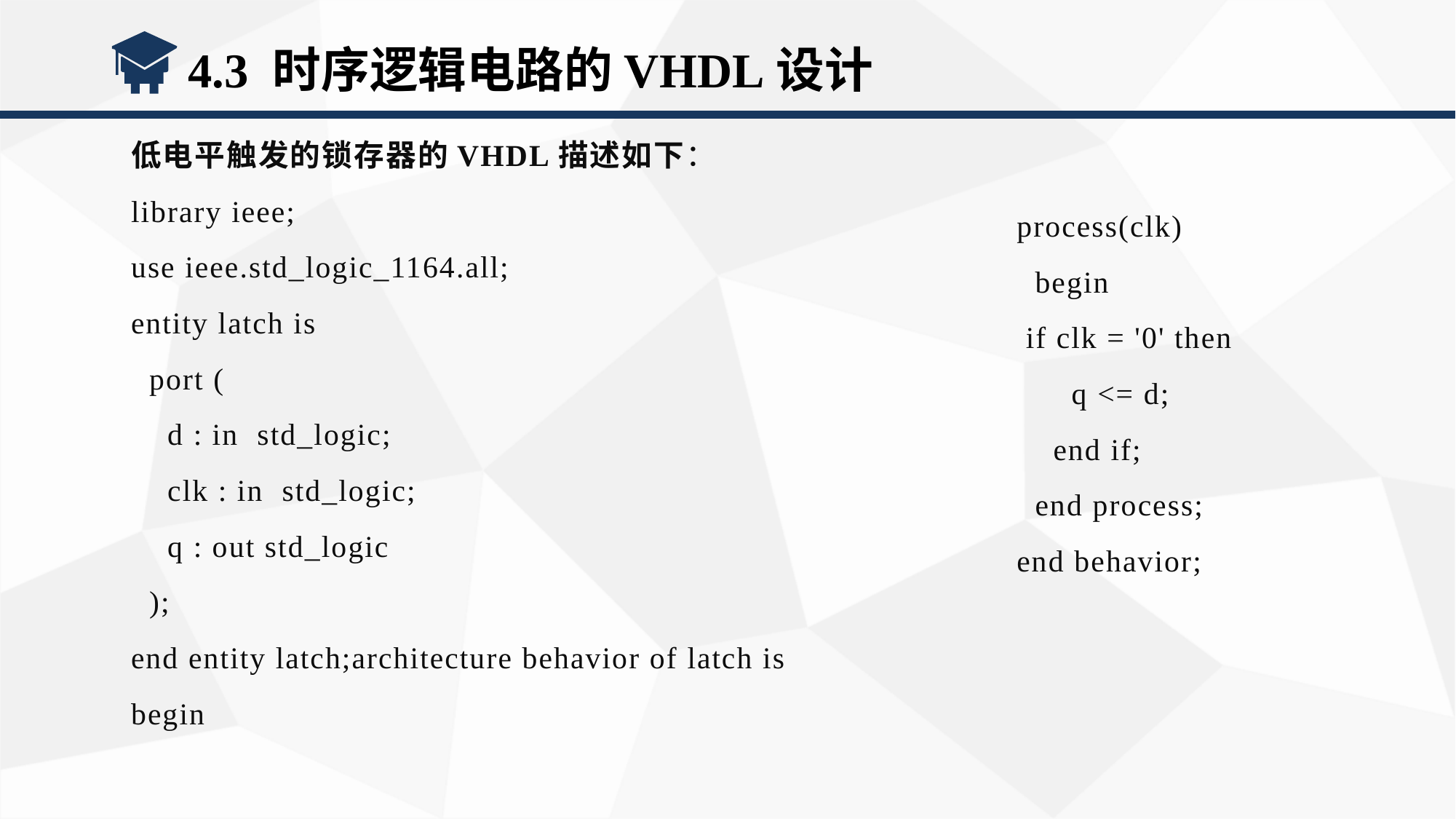

4.3 时序逻辑电路的VHDL设计

低电平触发的锁存器的VHDL描述如下：
library ieee;
use ieee.std_logic_1164.all;
entity latch is
  port (
    d : in  std_logic;
    clk : in  std_logic;
    q : out std_logic
  );
end entity latch;architecture behavior of latch is
begin

process(clk)
  begin
 if clk = '0' then
      q <= d;
    end if;
  end process;
end behavior;